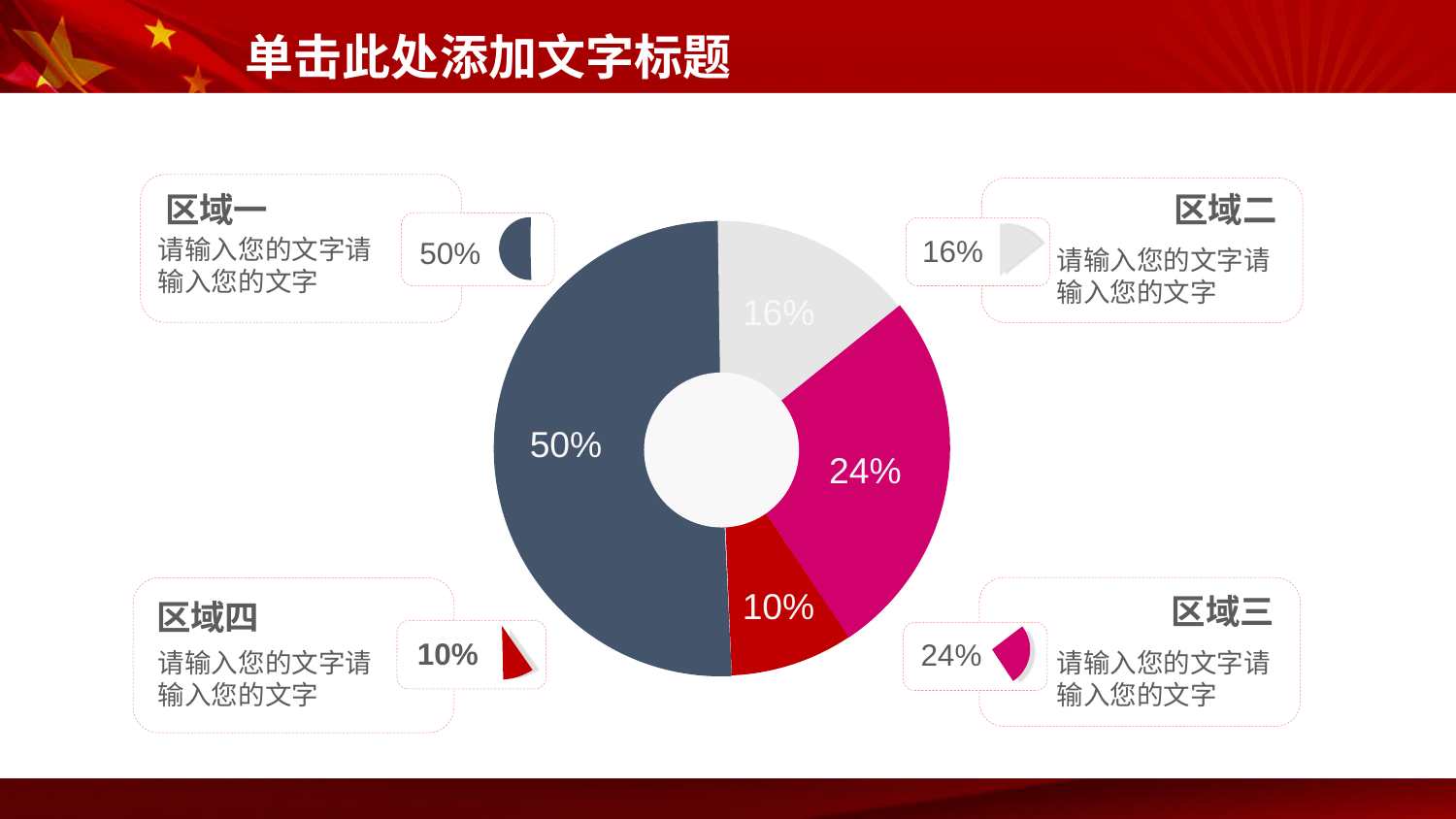

单击此处添加文字标题

区域一

请输入您的文字请输入您的文字
50%

区域二

16%
请输入您的文字请输入您的文字

16%

50%
24%

10%

区域三

24%

请输入您的文字请输入您的文字

区域四

10%
请输入您的文字请输入您的文字